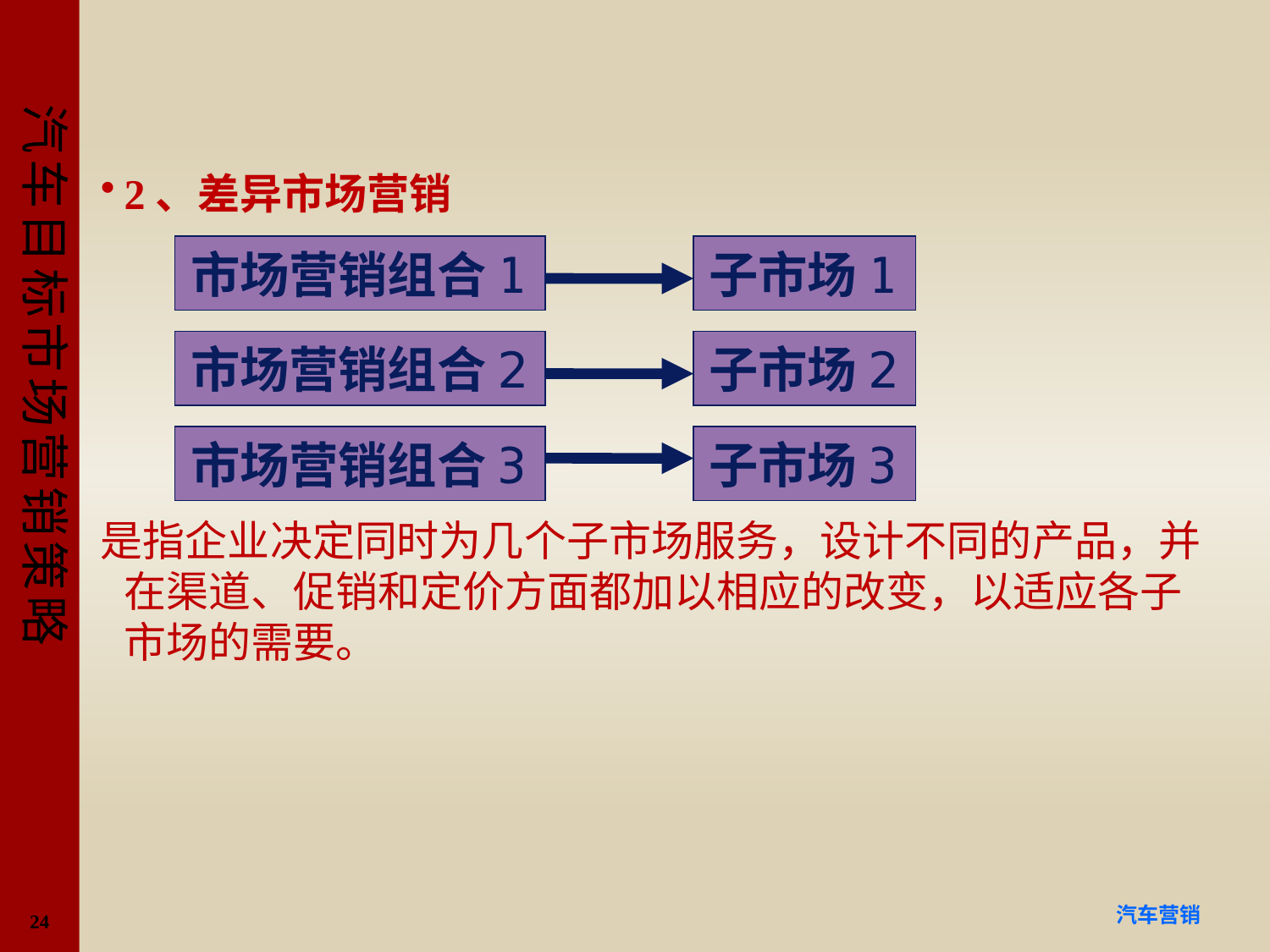

#
2、差异市场营销

是指企业决定同时为几个子市场服务，设计不同的产品，并在渠道、促销和定价方面都加以相应的改变，以适应各子市场的需要。

市场营销组合1
子市场1

市场营销组合2
子市场2

市场营销组合3
子市场3

24